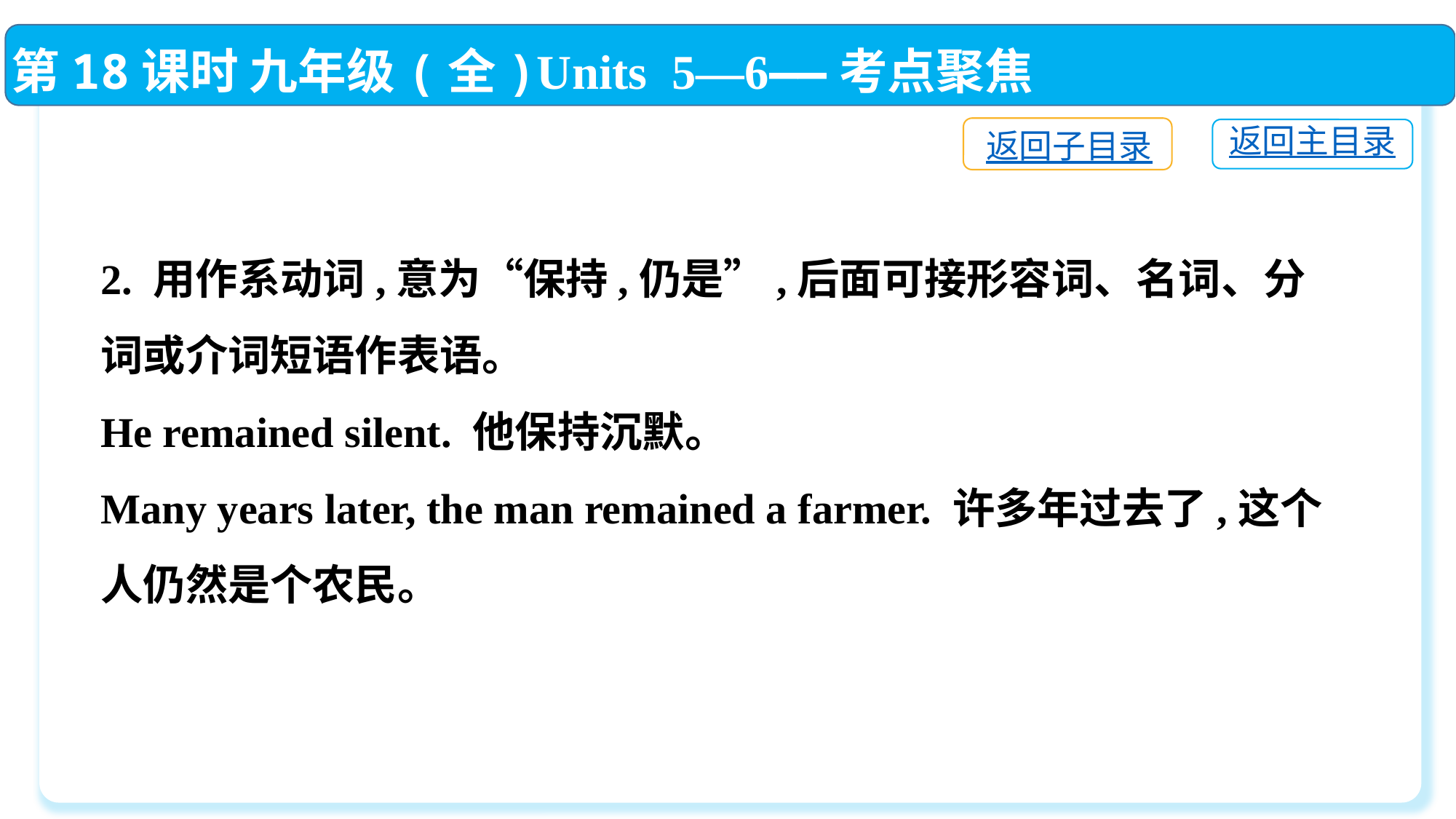

第18课时 九年级(全)Units  5—6——考点聚焦

返回子目录
返回主目录

2. 用作系动词,意为“保持,仍是”,后面可接形容词、名词、分词或介词短语作表语。
He remained silent. 他保持沉默。
Many years later, the man remained a farmer. 许多年过去了,这个人仍然是个农民。